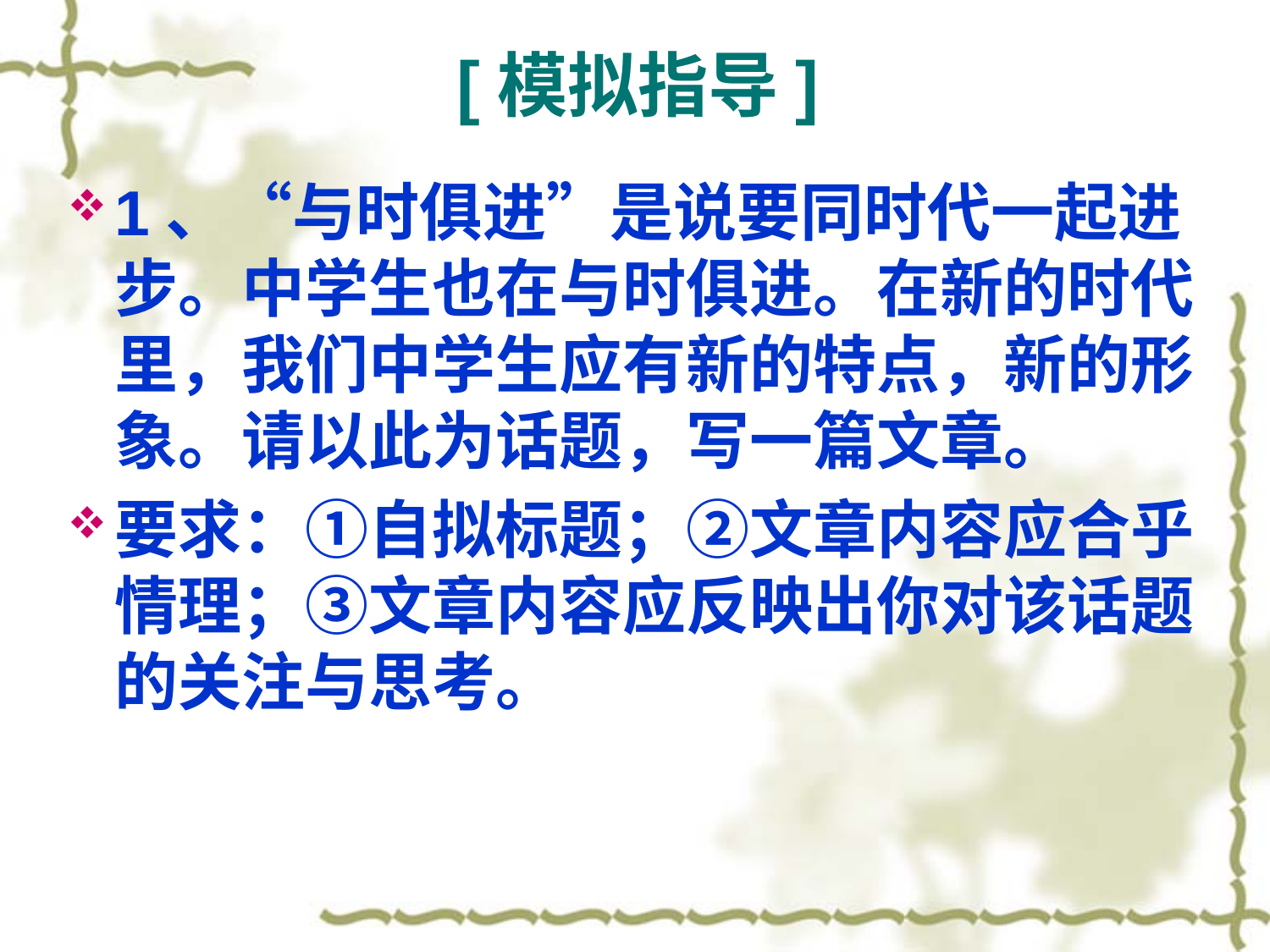

# [模拟指导]
1、“与时俱进”是说要同时代一起进步。中学生也在与时俱进。在新的时代里，我们中学生应有新的特点，新的形象。请以此为话题，写一篇文章。
要求：①自拟标题；②文章内容应合乎情理；③文章内容应反映出你对该话题的关注与思考。
208